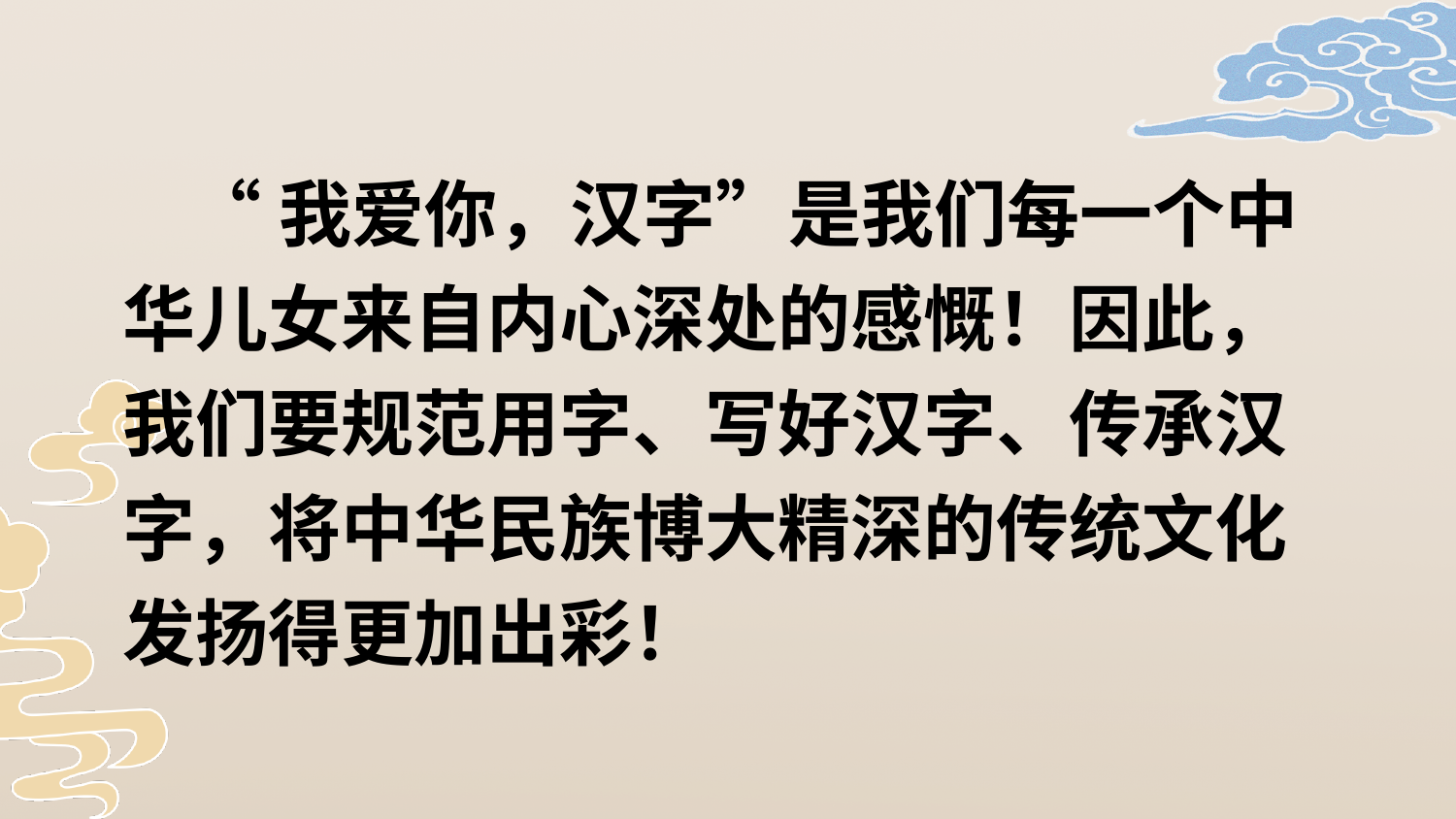

“我爱你，汉字”是我们每一个中华儿女来自内心深处的感慨！因此，我们要规范用字、写好汉字、传承汉字，将中华民族博大精深的传统文化发扬得更加出彩！